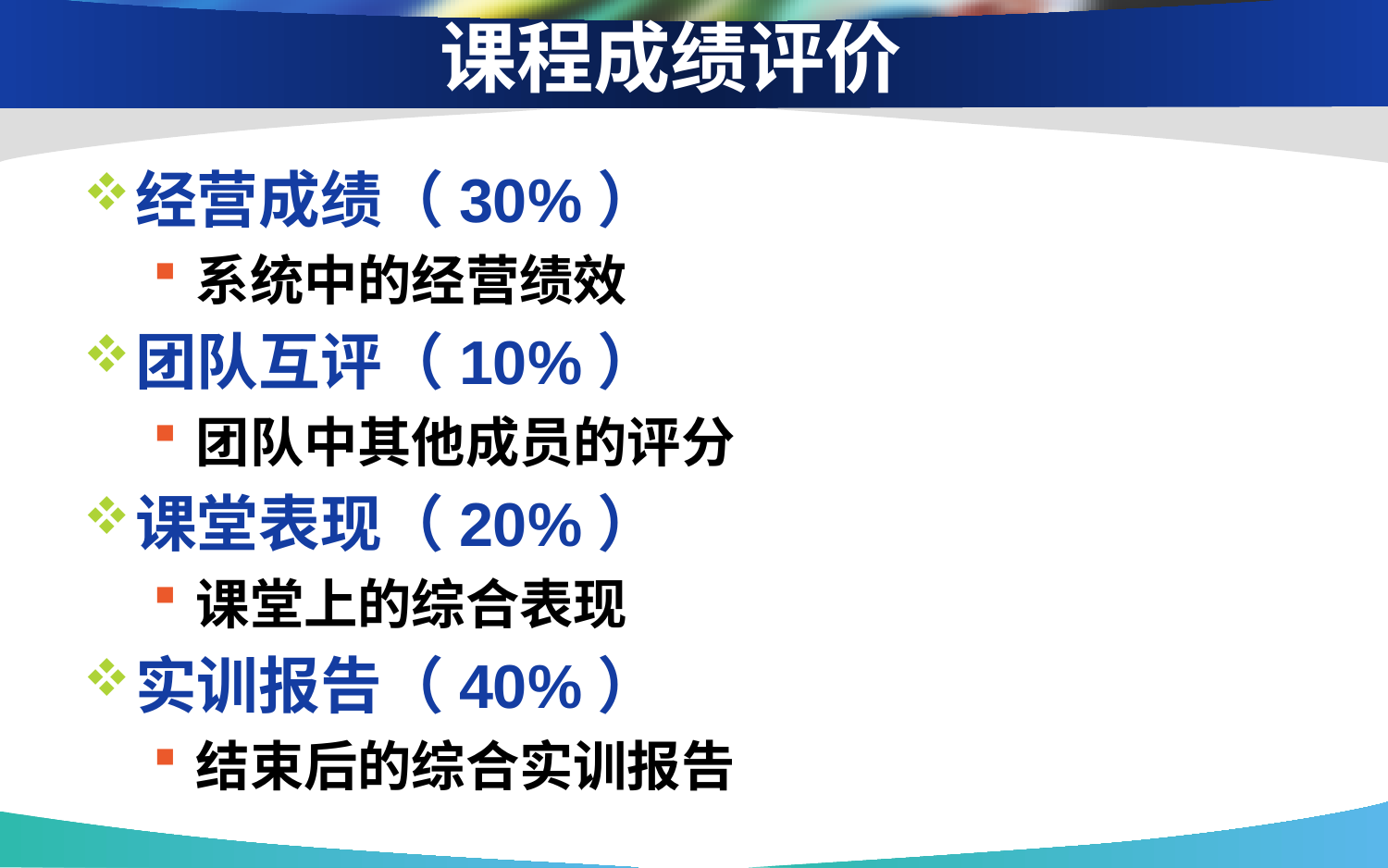

# 课程成绩评价
经营成绩（30%）
系统中的经营绩效
团队互评（10%）
团队中其他成员的评分
课堂表现（20%）
课堂上的综合表现
实训报告（40%）
结束后的综合实训报告